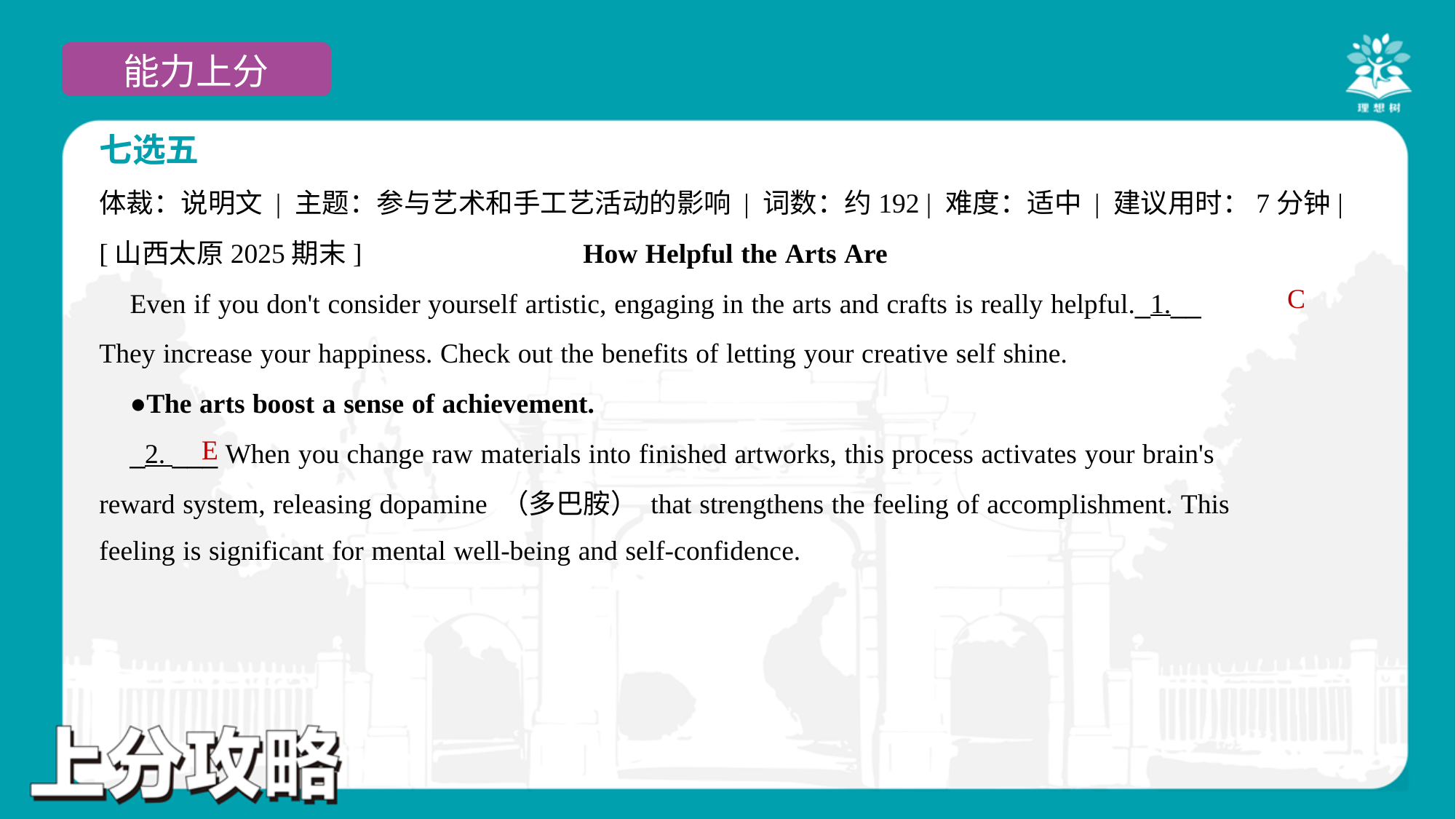

七选五
体裁：说明文 | 主题：参与艺术和手工艺活动的影响 | 词数：约192 | 难度：适中 | 建议用时：7分钟|
[山西太原2025期末]                                How Helpful the Arts Are
    Even if you don't consider yourself artistic, engaging in the arts and crafts is really helpful._1.__
They increase your happiness. Check out the benefits of letting your creative self shine.
    ●The arts boost a sense of achievement.
    _2. ___ When you change raw materials into finished artworks, this process activates your brain's
reward system, releasing dopamine （多巴胺） that strengthens the feeling of accomplishment. This
feeling is significant for mental well-being and self-confidence.
C
E